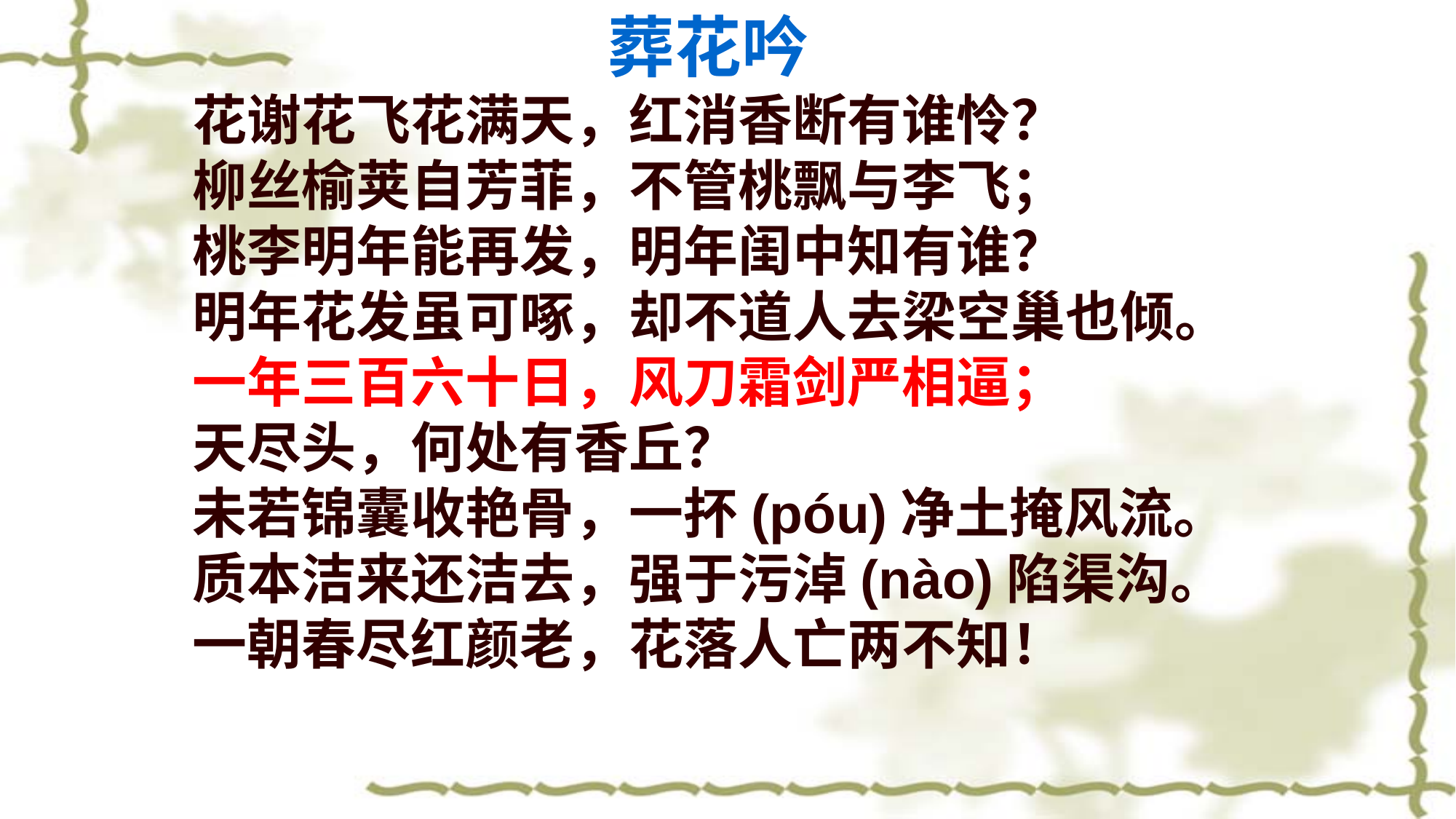

葬花吟
花谢花飞花满天，红消香断有谁怜？
柳丝榆荚自芳菲，不管桃飘与李飞；
桃李明年能再发，明年闺中知有谁？
明年花发虽可啄，却不道人去梁空巢也倾。
一年三百六十日，风刀霜剑严相逼；
天尽头，何处有香丘？
未若锦囊收艳骨，一抔(póu)净土掩风流。
质本洁来还洁去，强于污淖(nào)陷渠沟。
一朝春尽红颜老，花落人亡两不知！